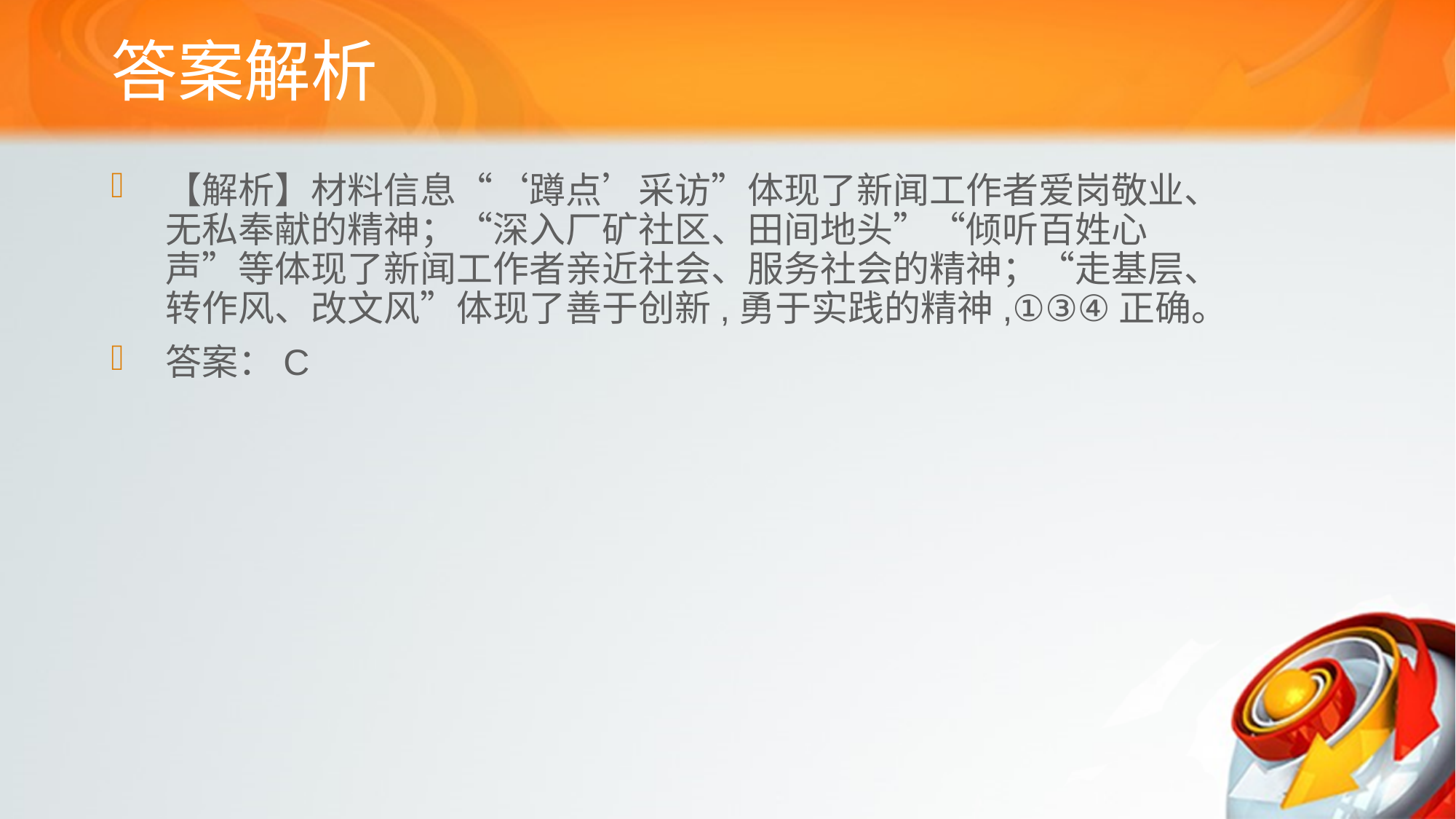

# 答案解析
【解析】材料信息“‘蹲点’采访”体现了新闻工作者爱岗敬业、无私奉献的精神；“深入厂矿社区、田间地头”“倾听百姓心声”等体现了新闻工作者亲近社会、服务社会的精神；“走基层、转作风、改文风”体现了善于创新,勇于实践的精神,①③④正确。
答案：C